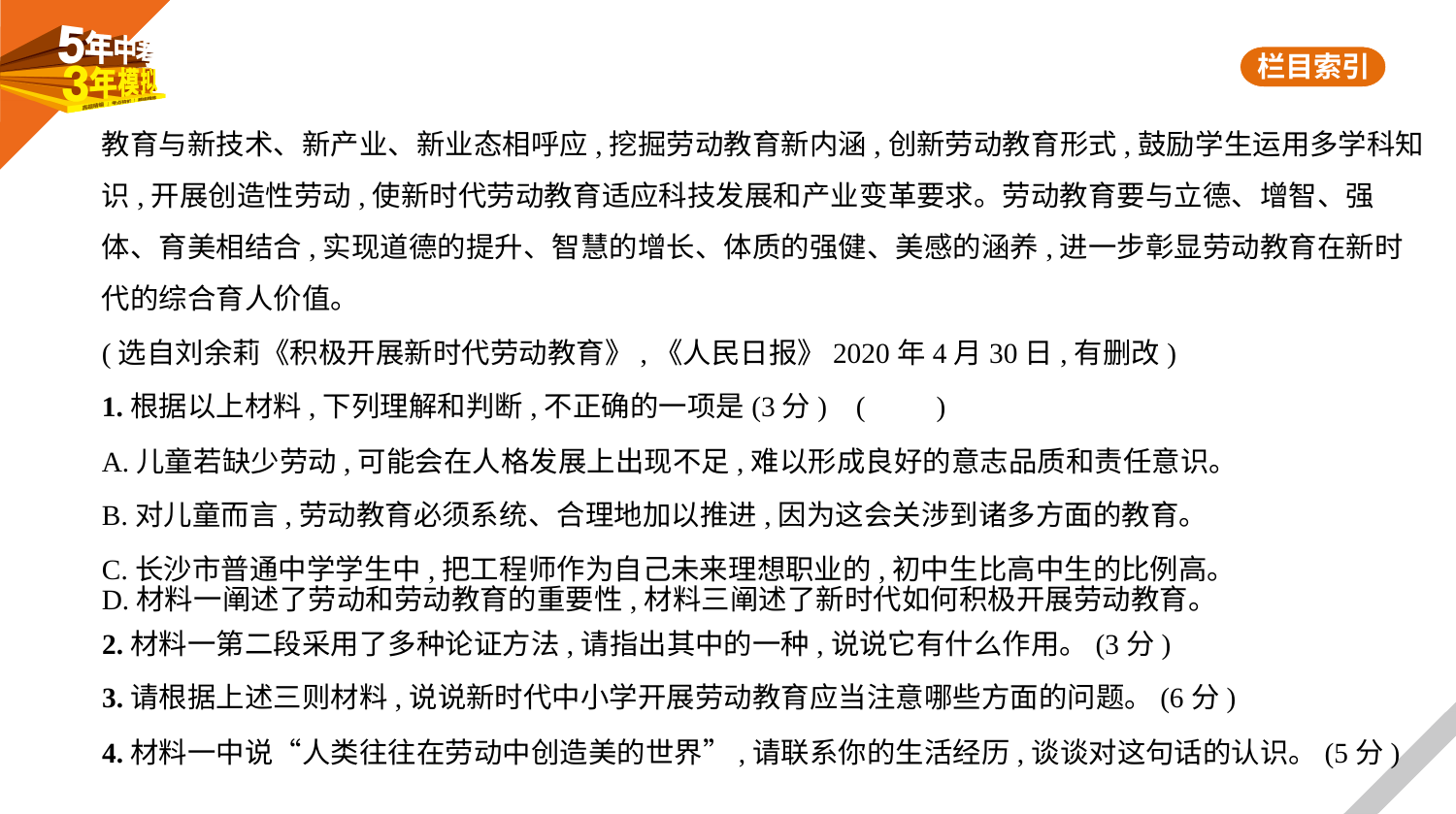

教育与新技术、新产业、新业态相呼应,挖掘劳动教育新内涵,创新劳动教育形式,鼓励学生运用多学科知
识,开展创造性劳动,使新时代劳动教育适应科技发展和产业变革要求。劳动教育要与立德、增智、强
体、育美相结合,实现道德的提升、智慧的增长、体质的强健、美感的涵养,进一步彰显劳动教育在新时
代的综合育人价值。
(选自刘余莉《积极开展新时代劳动教育》,《人民日报》2020年4月30日,有删改)
1.根据以上材料,下列理解和判断,不正确的一项是(3分) (　　)
A.儿童若缺少劳动,可能会在人格发展上出现不足,难以形成良好的意志品质和责任意识。
B.对儿童而言,劳动教育必须系统、合理地加以推进,因为这会关涉到诸多方面的教育。
C.长沙市普通中学学生中,把工程师作为自己未来理想职业的,初中生比高中生的比例高。
D.材料一阐述了劳动和劳动教育的重要性,材料三阐述了新时代如何积极开展劳动教育。
2.材料一第二段采用了多种论证方法,请指出其中的一种,说说它有什么作用。(3分)
3.请根据上述三则材料,说说新时代中小学开展劳动教育应当注意哪些方面的问题。(6分)
4.材料一中说“人类往往在劳动中创造美的世界”,请联系你的生活经历,谈谈对这句话的认识。(5分)